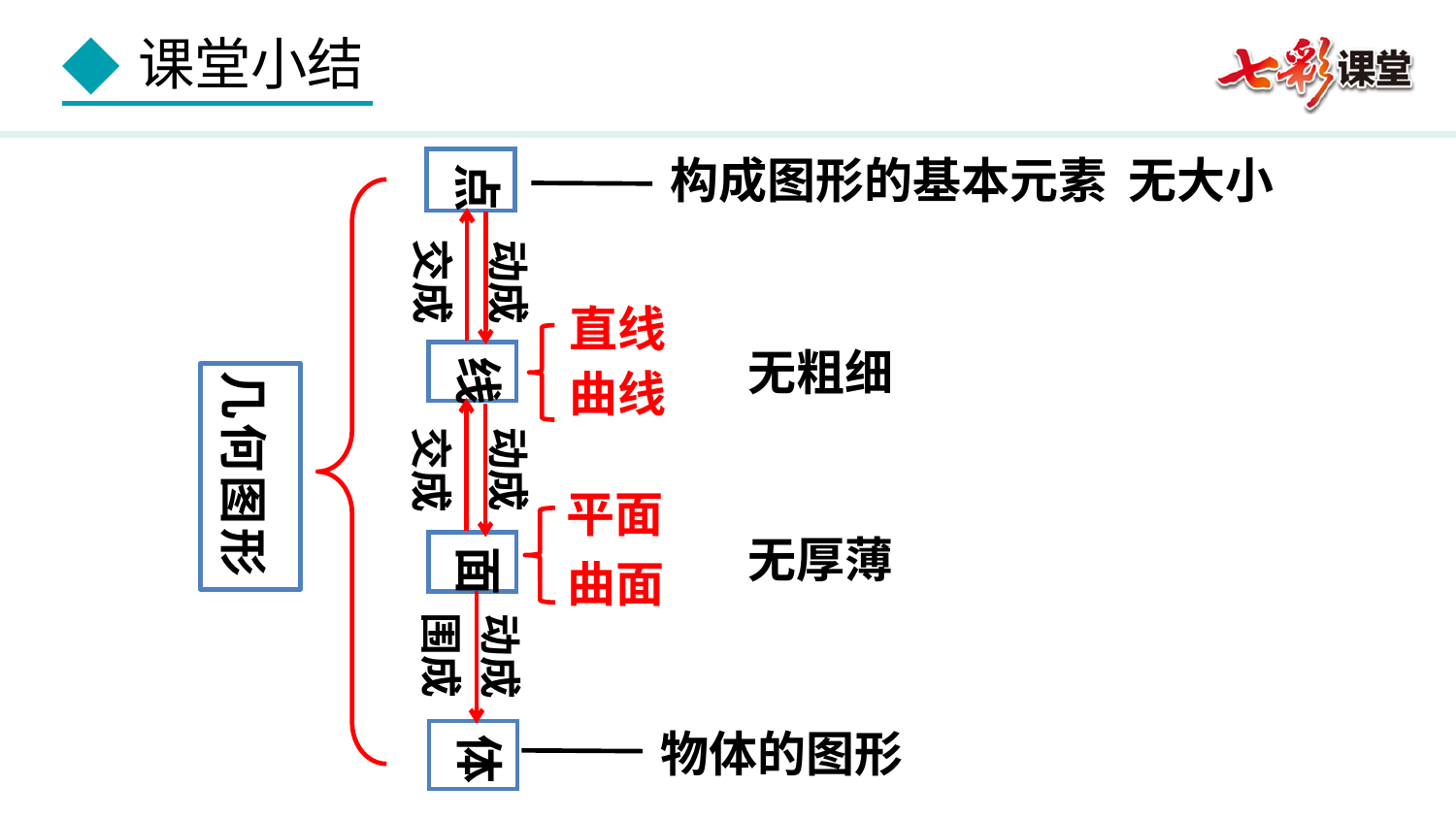

构成图形的基本元素  无大小
点
线
面
体

交成
动成
直线
曲线

无粗细
几何图形
动成
交成
平面
曲面

无厚薄
围成
动成
物体的图形